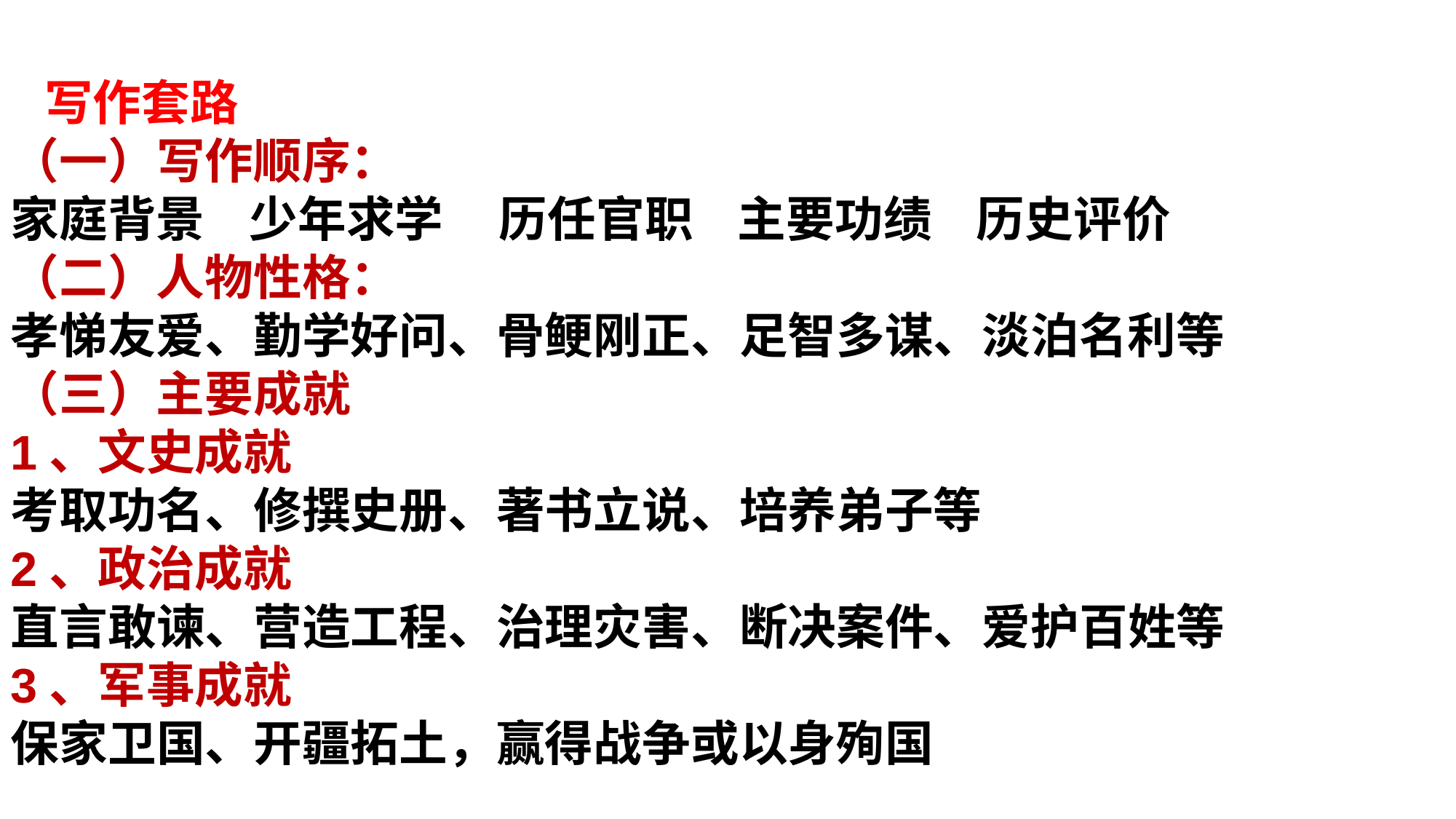

写作套路
（一）写作顺序：
家庭背景    少年求学     历任官职    主要功绩    历史评价
（二）人物性格：
孝悌友爱、勤学好问、骨鲠刚正、足智多谋、淡泊名利等
（三）主要成就
1、文史成就
考取功名、修撰史册、著书立说、培养弟子等
2、政治成就
直言敢谏、营造工程、治理灾害、断决案件、爱护百姓等
3、军事成就
保家卫国、开疆拓土，赢得战争或以身殉国